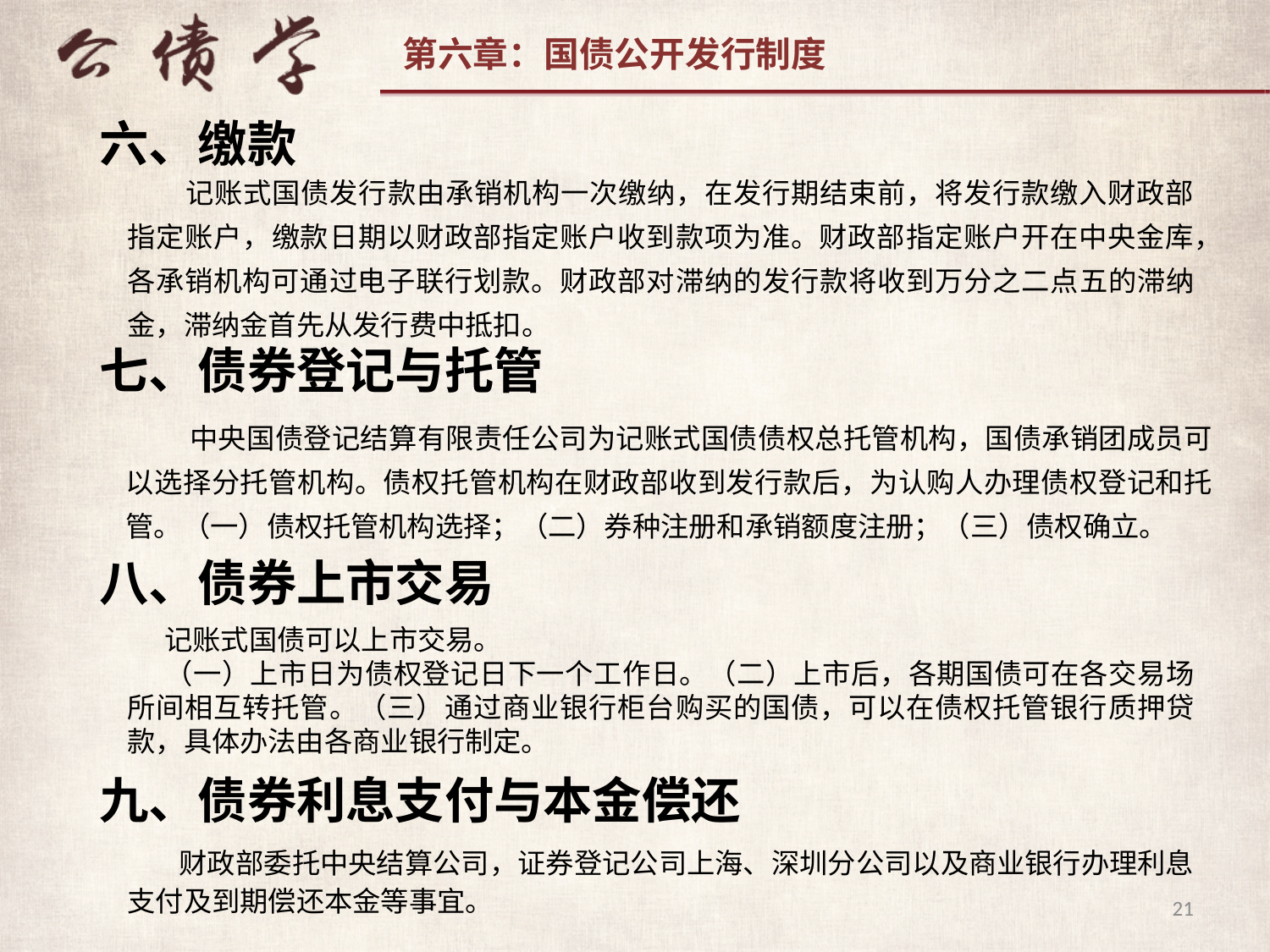

六、缴款
  记账式国债发行款由承销机构一次缴纳，在发行期结束前，将发行款缴入财政部指定账户，缴款日期以财政部指定账户收到款项为准。财政部指定账户开在中央金库，各承销机构可通过电子联行划款。财政部对滞纳的发行款将收到万分之二点五的滞纳金，滞纳金首先从发行费中抵扣。
七、债券登记与托管
   中央国债登记结算有限责任公司为记账式国债债权总托管机构，国债承销团成员可以选择分托管机构。债权托管机构在财政部收到发行款后，为认购人办理债权登记和托管。（一）债权托管机构选择；（二）券种注册和承销额度注册；（三）债权确立。
八、债券上市交易
记账式国债可以上市交易。
（一）上市日为债权登记日下一个工作日。（二）上市后，各期国债可在各交易场所间相互转托管。（三）通过商业银行柜台购买的国债，可以在债权托管银行质押贷款，具体办法由各商业银行制定。
九、债券利息支付与本金偿还
 财政部委托中央结算公司，证券登记公司上海、深圳分公司以及商业银行办理利息支付及到期偿还本金等事宜。
21